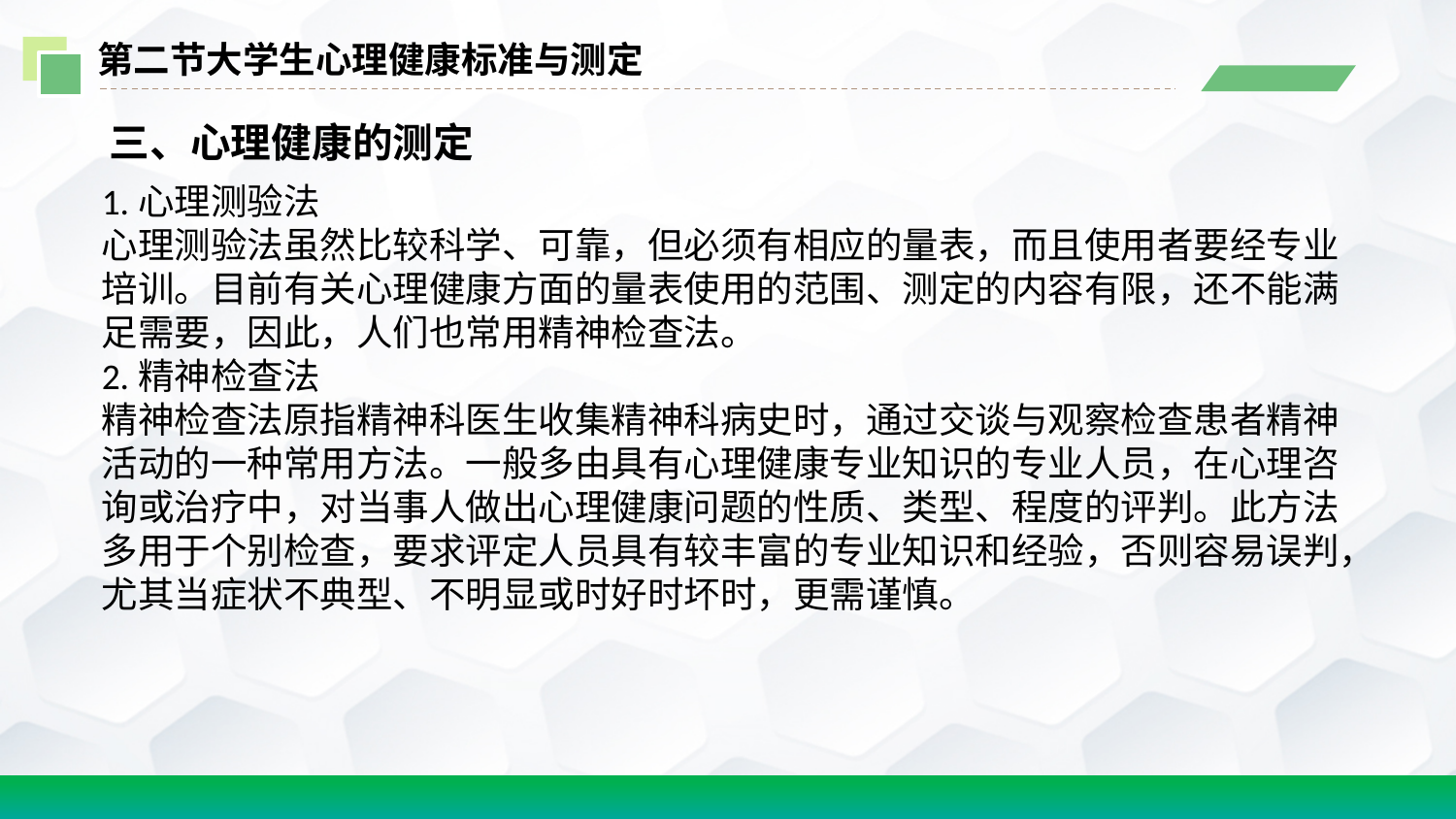

第二节大学生心理健康标准与测定
 三、心理健康的测定
1.心理测验法
心理测验法虽然比较科学、可靠，但必须有相应的量表，而且使用者要经专业培训。目前有关心理健康方面的量表使用的范围、测定的内容有限，还不能满足需要，因此，人们也常用精神检查法。
2.精神检查法
精神检查法原指精神科医生收集精神科病史时，通过交谈与观察检查患者精神活动的一种常用方法。一般多由具有心理健康专业知识的专业人员，在心理咨询或治疗中，对当事人做出心理健康问题的性质、类型、程度的评判。此方法多用于个别检查，要求评定人员具有较丰富的专业知识和经验，否则容易误判，尤其当症状不典型、不明显或时好时坏时，更需谨慎。